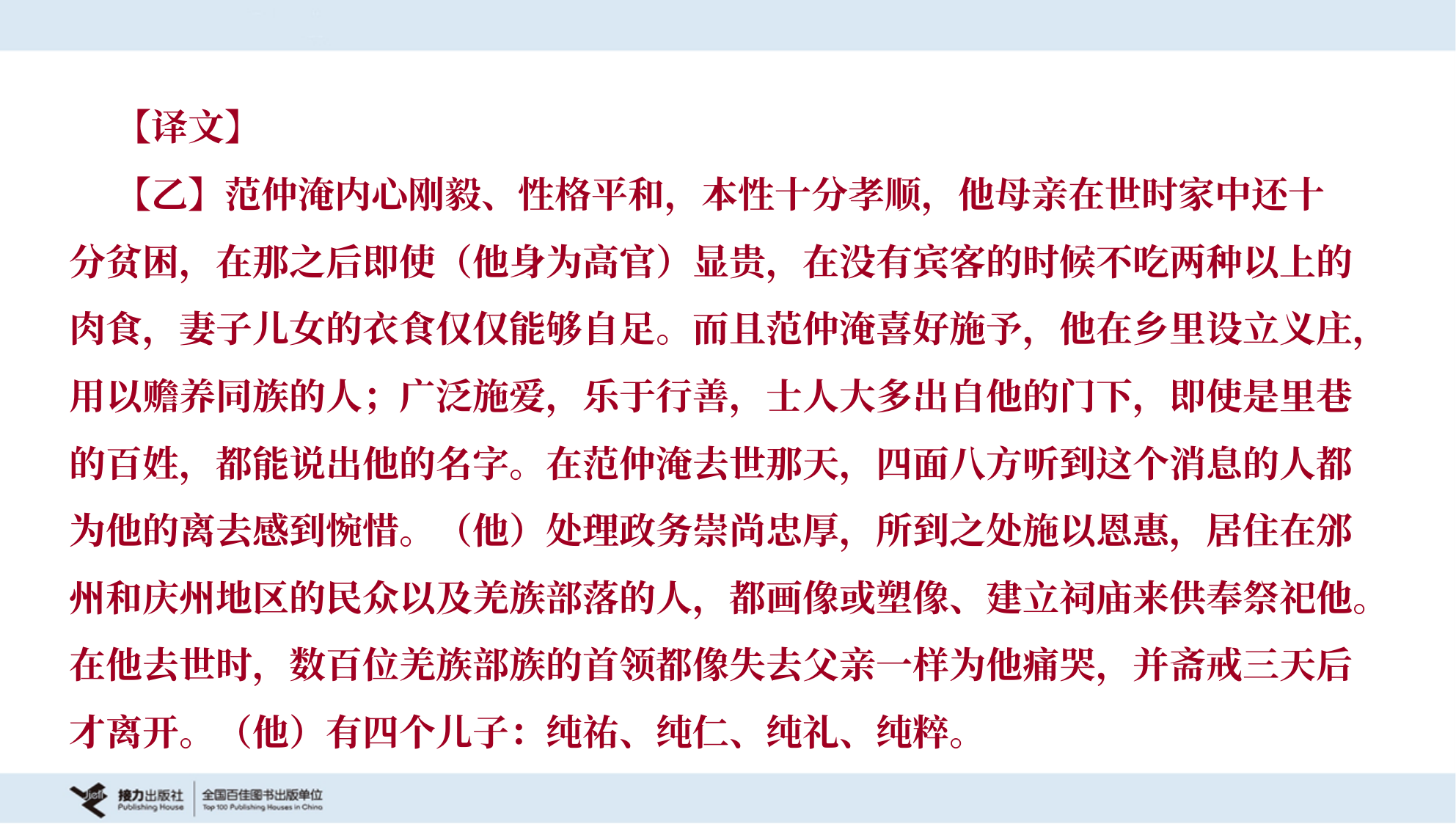

【译文】
    【乙】范仲淹内心刚毅、性格平和，本性十分孝顺，他母亲在世时家中还十
分贫困，在那之后即使（他身为高官）显贵，在没有宾客的时候不吃两种以上的
肉食，妻子儿女的衣食仅仅能够自足。而且范仲淹喜好施予，他在乡里设立义庄，
用以赡养同族的人；广泛施爱，乐于行善，士人大多出自他的门下，即使是里巷
的百姓，都能说出他的名字。在范仲淹去世那天，四面八方听到这个消息的人都
为他的离去感到惋惜。（他）处理政务崇尚忠厚，所到之处施以恩惠，居住在邠
州和庆州地区的民众以及羌族部落的人，都画像或塑像、建立祠庙来供奉祭祀他。
在他去世时，数百位羌族部族的首领都像失去父亲一样为他痛哭，并斋戒三天后
才离开。（他）有四个儿子：纯祐、纯仁、纯礼、纯粹。